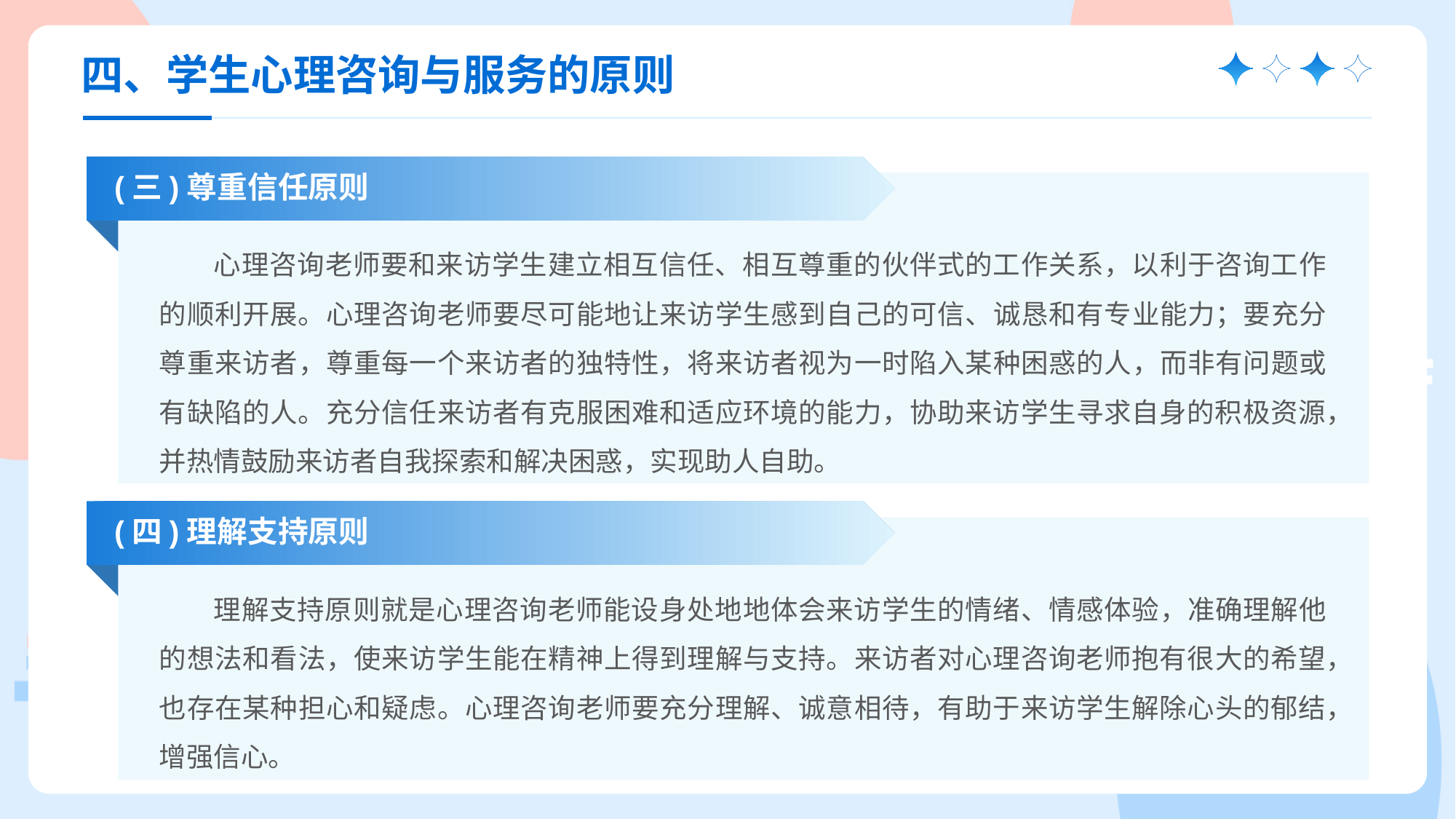

四、学生心理咨询与服务的原则
(三)尊重信任原则

心理咨询老师要和来访学生建立相互信任、相互尊重的伙伴式的工作关系，以利于咨询工作的顺利开展。心理咨询老师要尽可能地让来访学生感到自己的可信、诚恳和有专业能力；要充分尊重来访者，尊重每一个来访者的独特性，将来访者视为一时陷入某种困惑的人，而非有问题或有缺陷的人。充分信任来访者有克服困难和适应环境的能力，协助来访学生寻求自身的积极资源，并热情鼓励来访者自我探索和解决困惑，实现助人自助。
(四)理解支持原则

理解支持原则就是心理咨询老师能设身处地地体会来访学生的情绪、情感体验，准确理解他的想法和看法，使来访学生能在精神上得到理解与支持。来访者对心理咨询老师抱有很大的希望，也存在某种担心和疑虑。心理咨询老师要充分理解、诚意相待，有助于来访学生解除心头的郁结，增强信心。